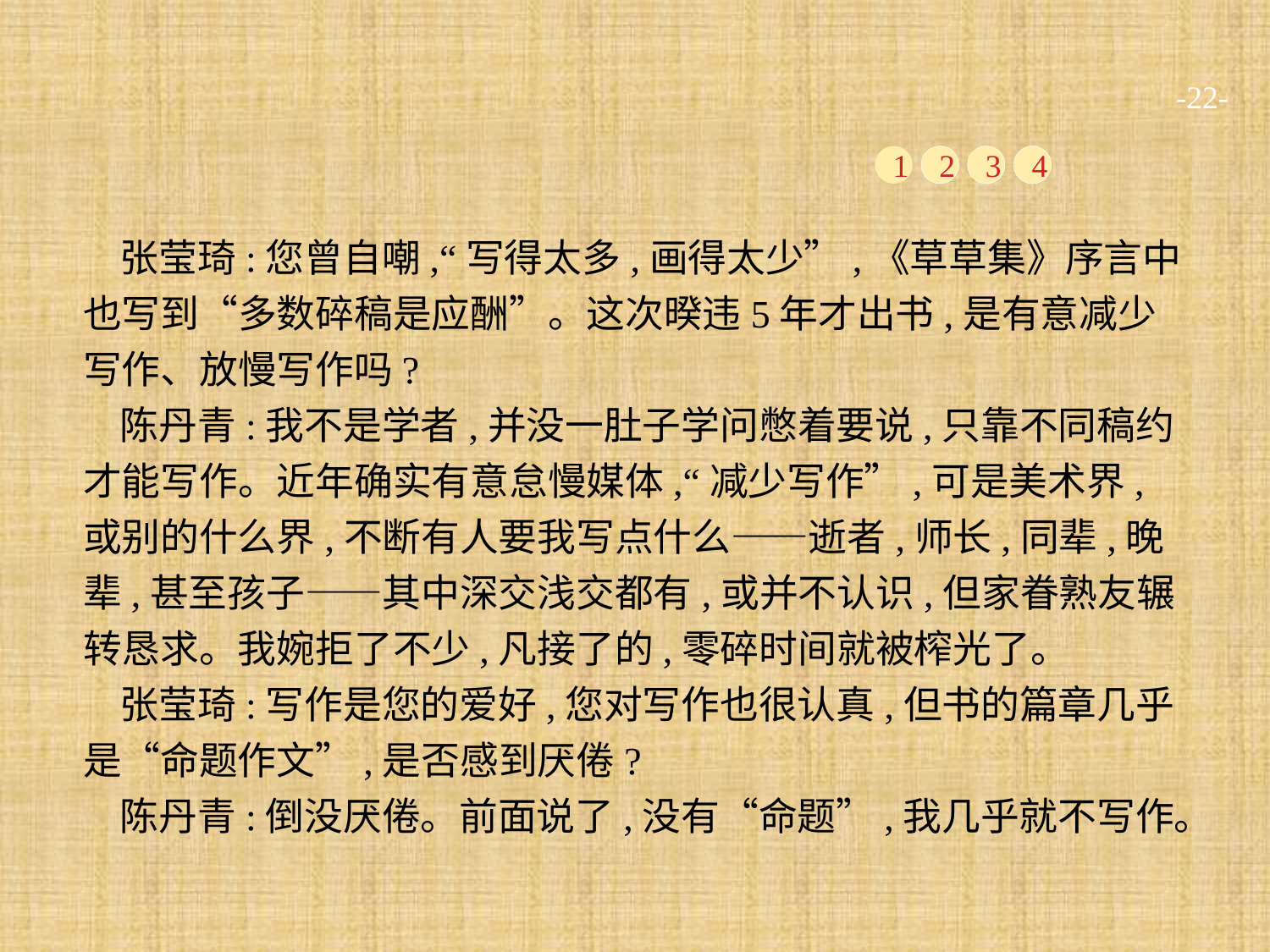

-22-
1
2
3
4
张莹琦:您曾自嘲,“写得太多,画得太少”,《草草集》序言中也写到“多数碎稿是应酬”。这次暌违5年才出书,是有意减少写作、放慢写作吗?
陈丹青:我不是学者,并没一肚子学问憋着要说,只靠不同稿约才能写作。近年确实有意怠慢媒体,“减少写作”,可是美术界,或别的什么界,不断有人要我写点什么——逝者,师长,同辈,晚辈,甚至孩子——其中深交浅交都有,或并不认识,但家眷熟友辗转恳求。我婉拒了不少,凡接了的,零碎时间就被榨光了。
张莹琦:写作是您的爱好,您对写作也很认真,但书的篇章几乎是“命题作文”,是否感到厌倦?
陈丹青:倒没厌倦。前面说了,没有“命题”,我几乎就不写作。